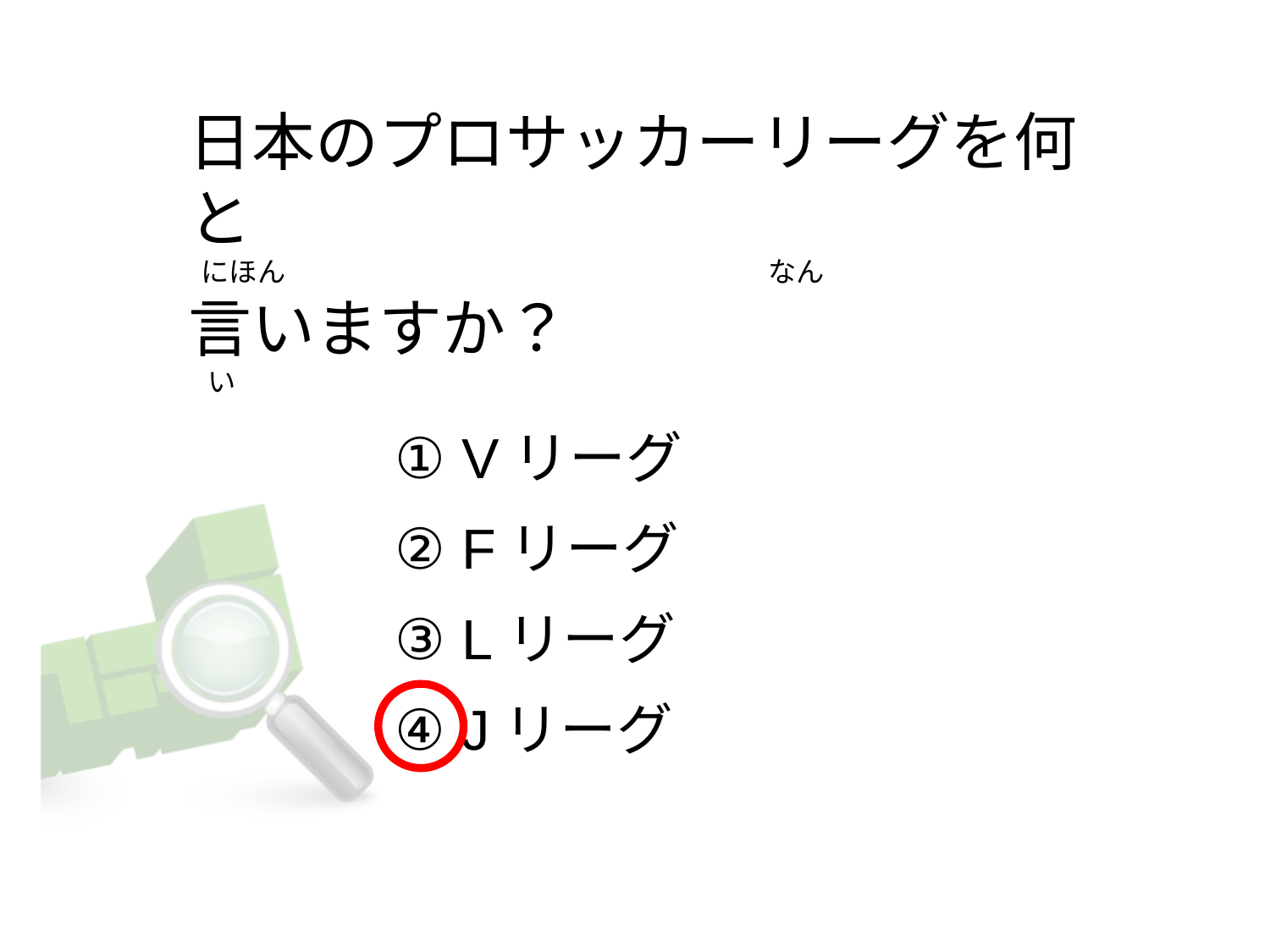

# 日本のプロサッカーリーグを何と   にほん                                                                            なん  言いますか？    い
① Vリーグ
② Fリーグ
③ Lリーグ
④ Jリーグ